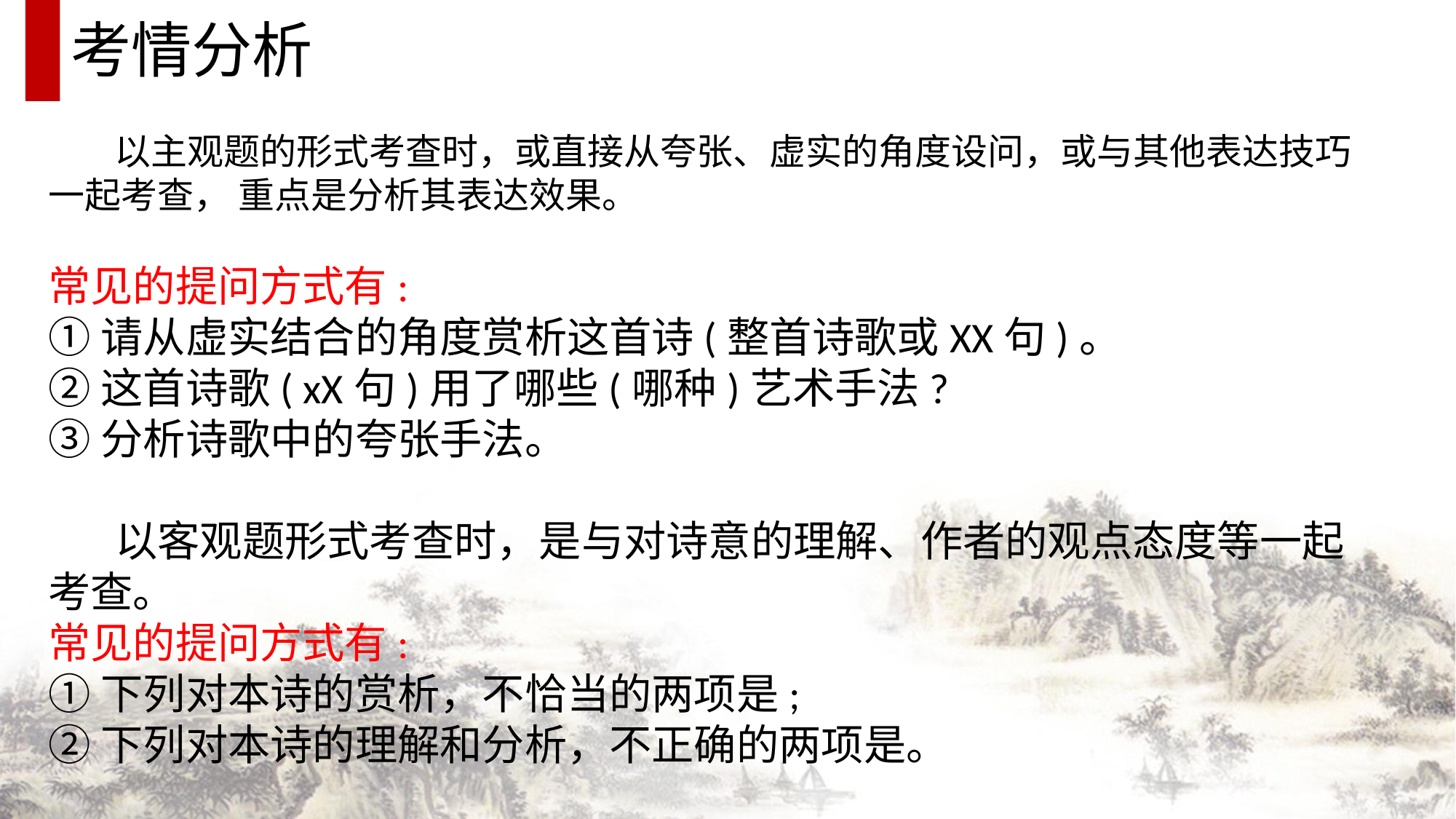

考情分析
       以主观题的形式考查时，或直接从夸张、虚实的角度设问，或与其他表达技巧一起考查， 重点是分析其表达效果。

常见的提问方式有:
①请从虚实结合的角度赏析这首诗(整首诗歌或XX句)。
②这首诗歌( xX句)用了哪些(哪种)艺术手法?
③分析诗歌中的夸张手法。

      以客观题形式考查时，是与对诗意的理解、作者的观点态度等一起考查。
常见的提问方式有:
①下列对本诗的赏析，不恰当的两项是;
②下列对本诗的理解和分析，不正确的两项是。